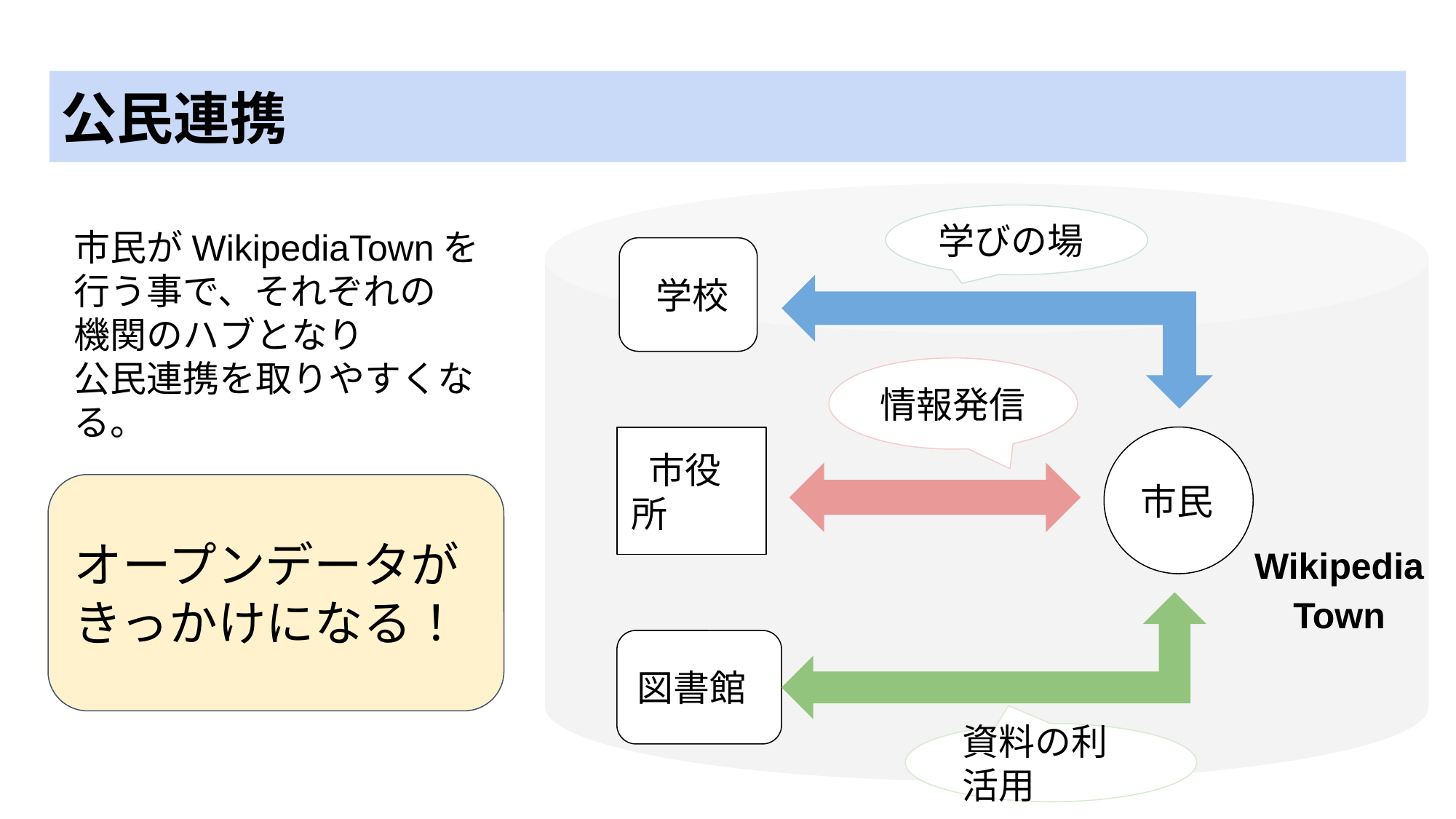

# 公民連携

学びの場
市民がWikipediaTownを
行う事で、それぞれの
機関のハブとなり
公民連携を取りやすくなる。
 学校

情報発信
市民
 市役所

オープンデータが
きっかけになる！
Wikipedia
Town

図書館
資料の利活用